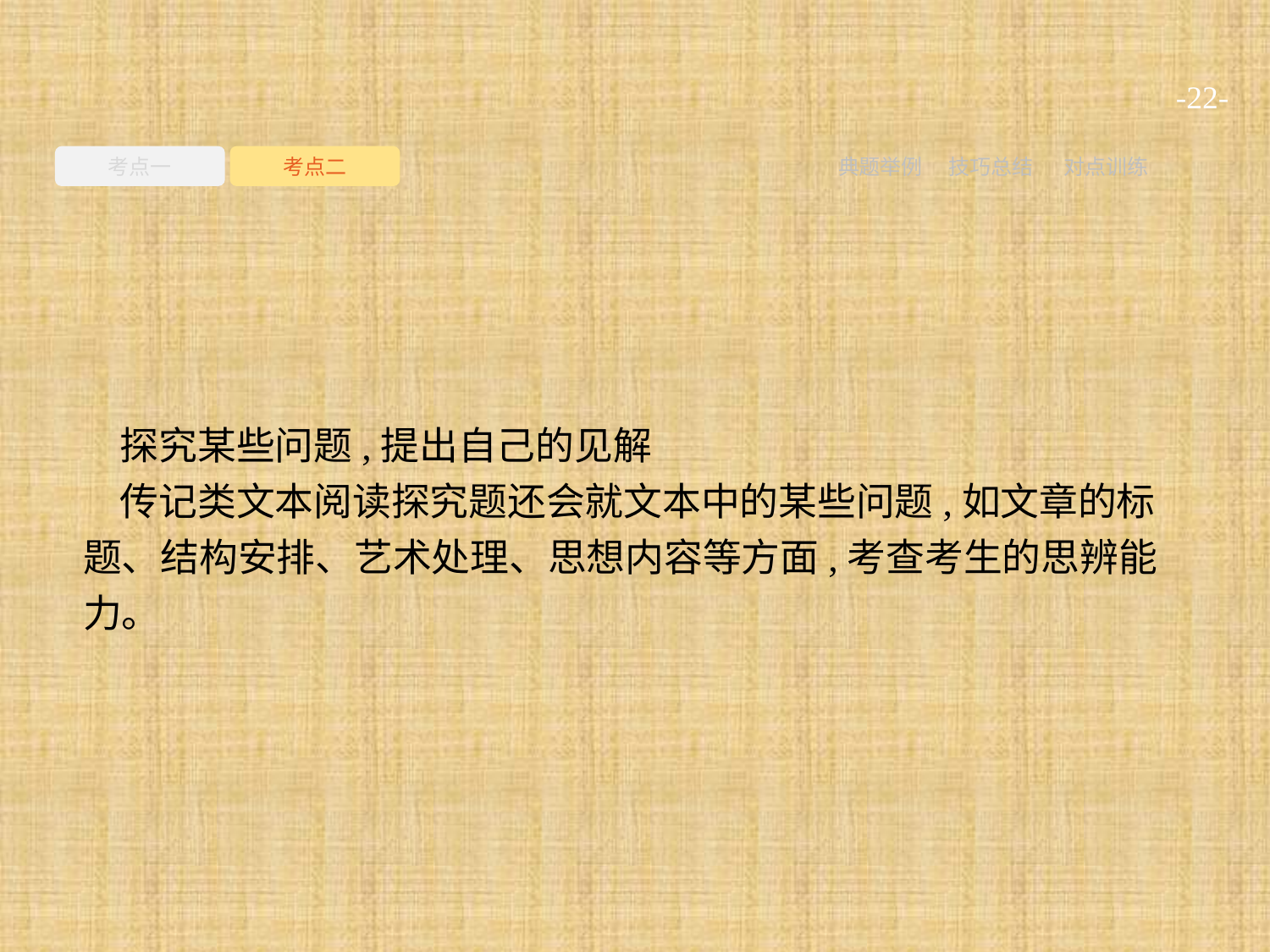

-22-
考点一
考点二
典题举例
技巧总结
对点训练
探究某些问题,提出自己的见解
传记类文本阅读探究题还会就文本中的某些问题,如文章的标题、结构安排、艺术处理、思想内容等方面,考查考生的思辨能力。